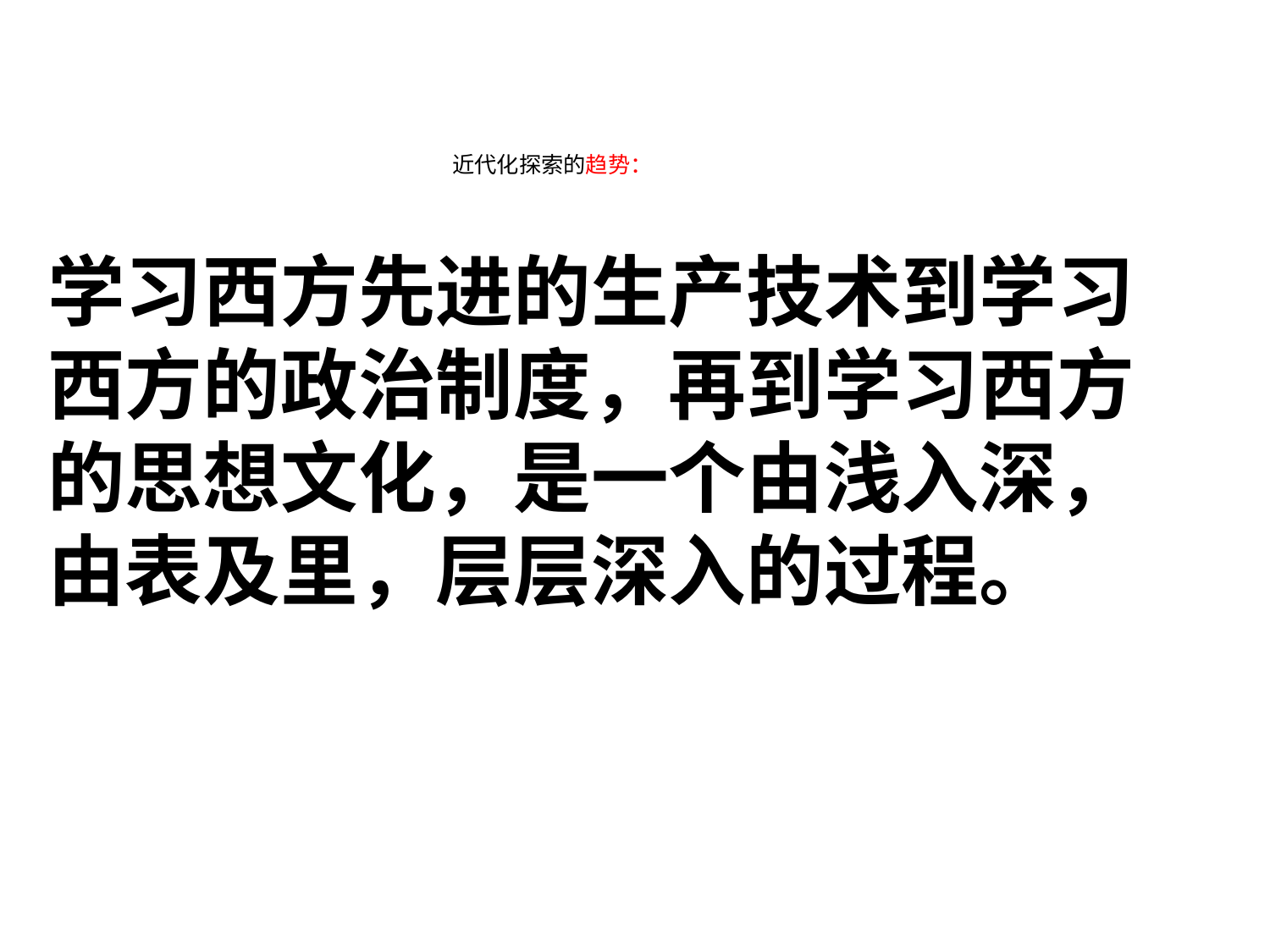

# 近代化探索的趋势：
学习西方先进的生产技术到学习西方的政治制度，再到学习西方的思想文化，是一个由浅入深，由表及里，层层深入的过程。